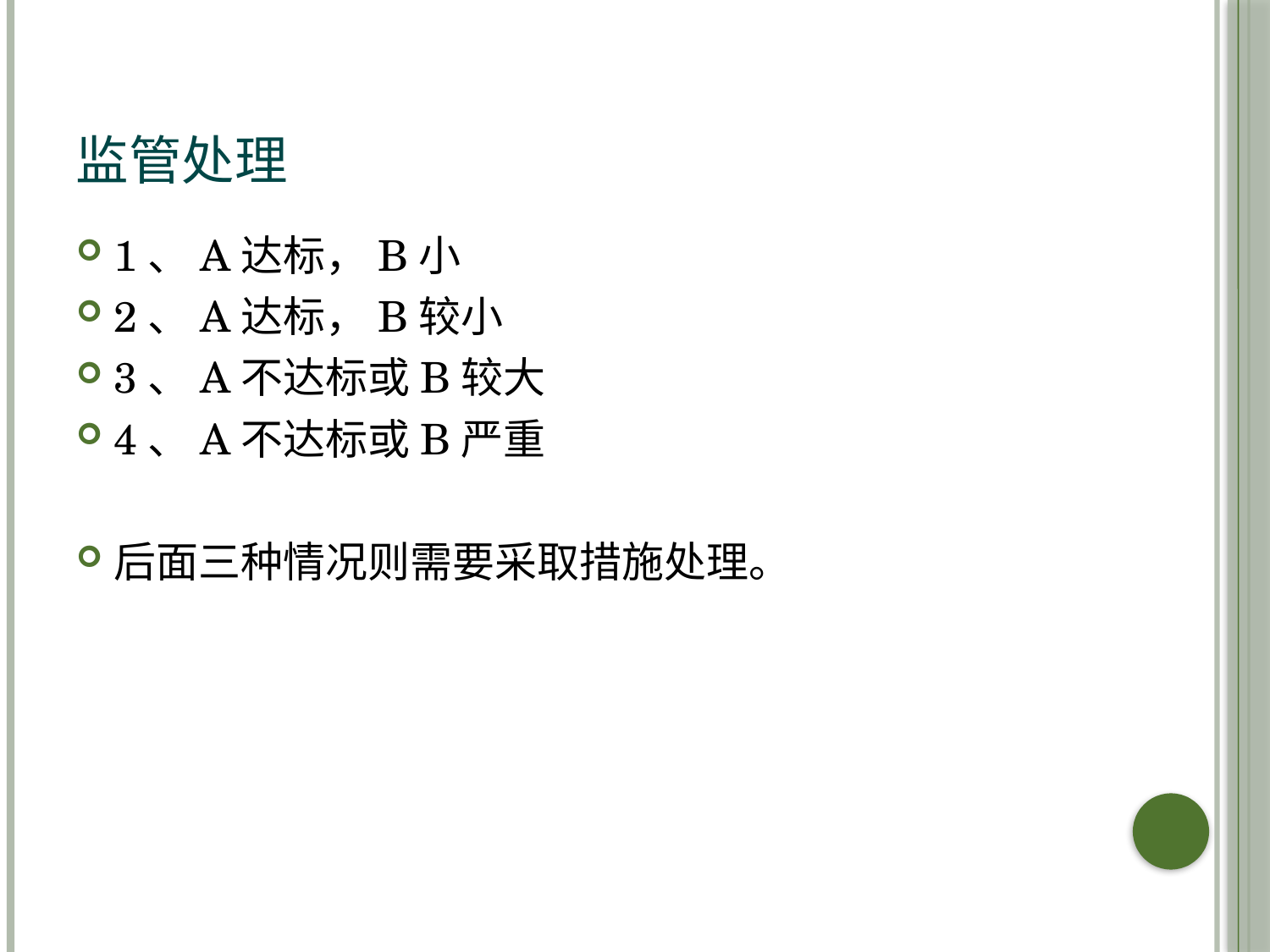

# 监管处理
1、A达标，B小
2、A达标，B较小
3、A不达标或B较大
4、A不达标或B严重

后面三种情况则需要采取措施处理。